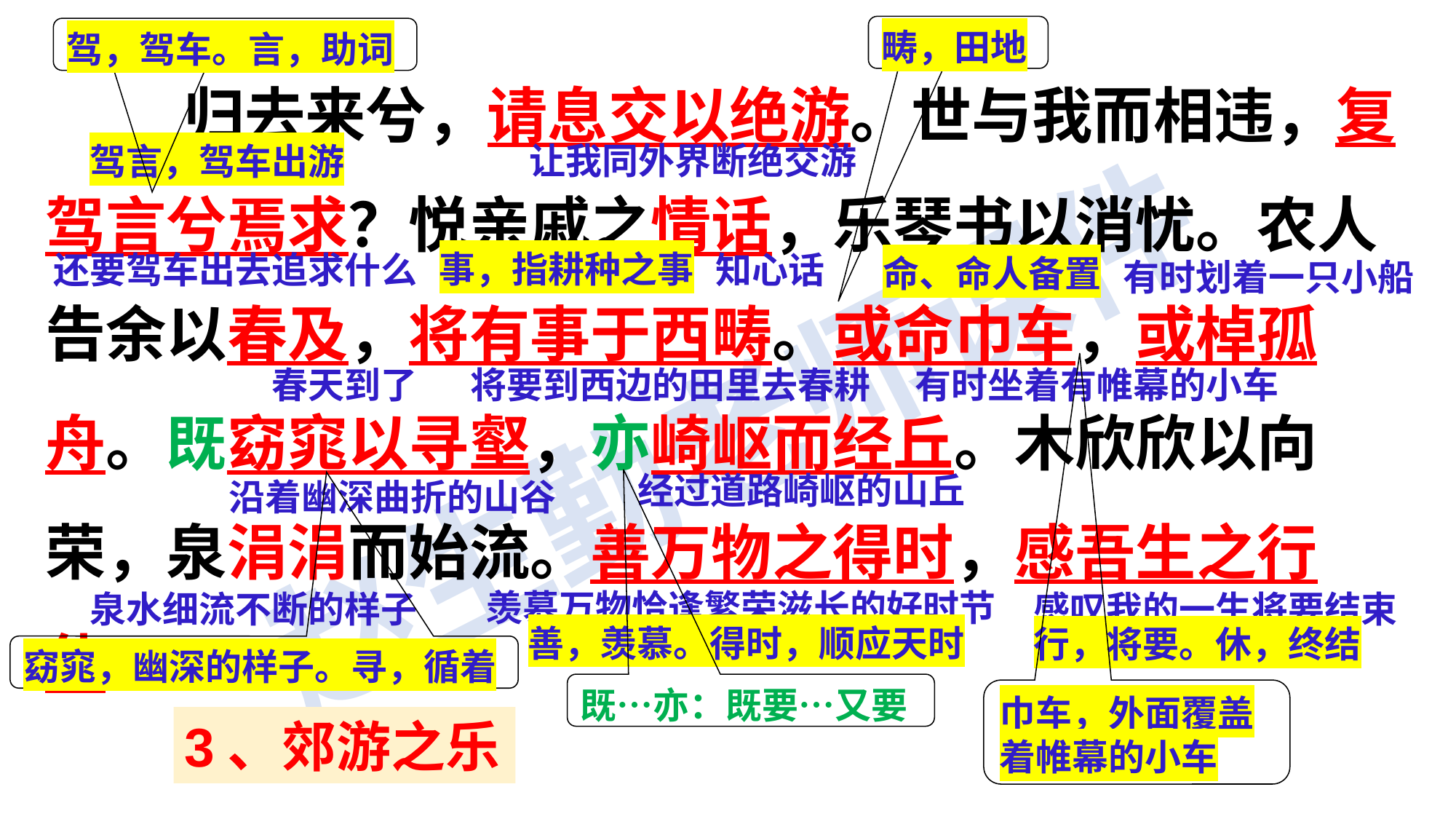

畴，田地

驾，驾车。言，助词
         归去来兮，请息交以绝游。世与我而相违，复驾言兮焉求？悦亲戚之情话，乐琴书以消忧。农人告余以春及，将有事于西畴。或命巾车，或棹孤舟。既窈窕以寻壑，亦崎岖而经丘。木欣欣以向荣，泉涓涓而始流。善万物之得时，感吾生之行休。
让我同外界断绝交游
驾言，驾车出游
还要驾车出去追求什么
知心话
事，指耕种之事
有时划着一只小船
命、命人备置
将要到西边的田里去春耕
春天到了
有时坐着有帷幕的小车
经过道路崎岖的山丘
沿着幽深曲折的山谷
羡慕万物恰逢繁荣滋长的好时节
    善，羡慕。得时，顺应天时
泉水细流不断的样子
感叹我的一生将要结束
行，将要。休，终结
窈窕，幽深的样子。寻，循着
既…亦：既要…又要
巾车，外面覆盖着帷幕的小车
3、郊游之乐